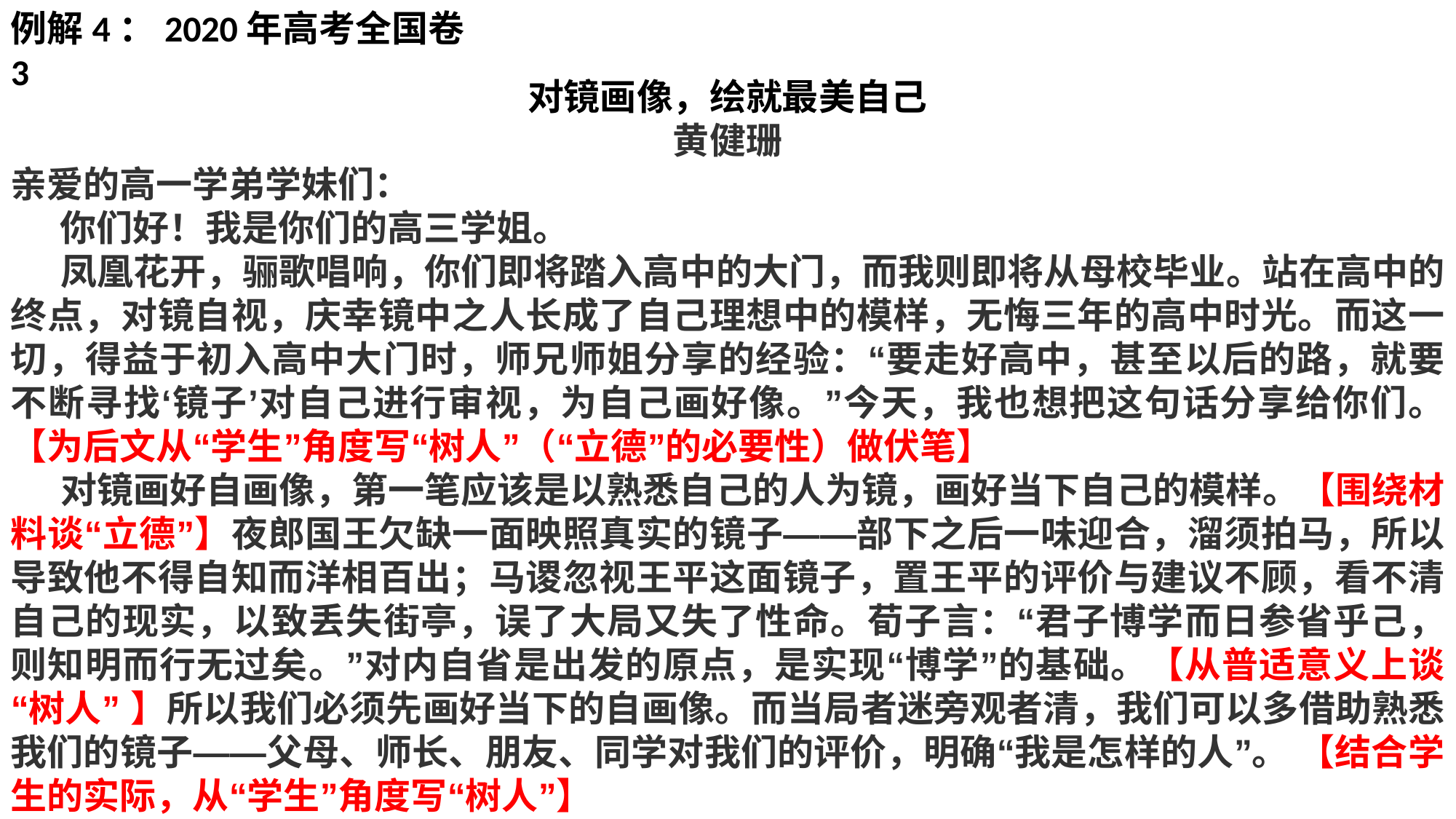

例解4：2020年高考全国卷3
对镜画像，绘就最美自己
黄健珊
亲爱的高一学弟学妹们：
    你们好！我是你们的高三学姐。
    凤凰花开，骊歌唱响，你们即将踏入高中的大门，而我则即将从母校毕业。站在高中的终点，对镜自视，庆幸镜中之人长成了自己理想中的模样，无悔三年的高中时光。而这一切，得益于初入高中大门时，师兄师姐分享的经验：“要走好高中，甚至以后的路，就要不断寻找‘镜子’对自己进行审视，为自己画好像。”今天，我也想把这句话分享给你们。【为后文从“学生”角度写“树人”（“立德”的必要性）做伏笔】
    对镜画好自画像，第一笔应该是以熟悉自己的人为镜，画好当下自己的模样。【围绕材料谈“立德”】夜郎国王欠缺一面映照真实的镜子——部下之后一味迎合，溜须拍马，所以导致他不得自知而洋相百出；马谡忽视王平这面镜子，置王平的评价与建议不顾，看不清自己的现实，以致丢失街亭，误了大局又失了性命。荀子言：“君子博学而日参省乎己，则知明而行无过矣。”对内自省是出发的原点，是实现“博学”的基础。【从普适意义上谈“树人” 】所以我们必须先画好当下的自画像。而当局者迷旁观者清，我们可以多借助熟悉我们的镜子——父母、师长、朋友、同学对我们的评价，明确“我是怎样的人”。 【结合学生的实际，从“学生”角度写“树人”】